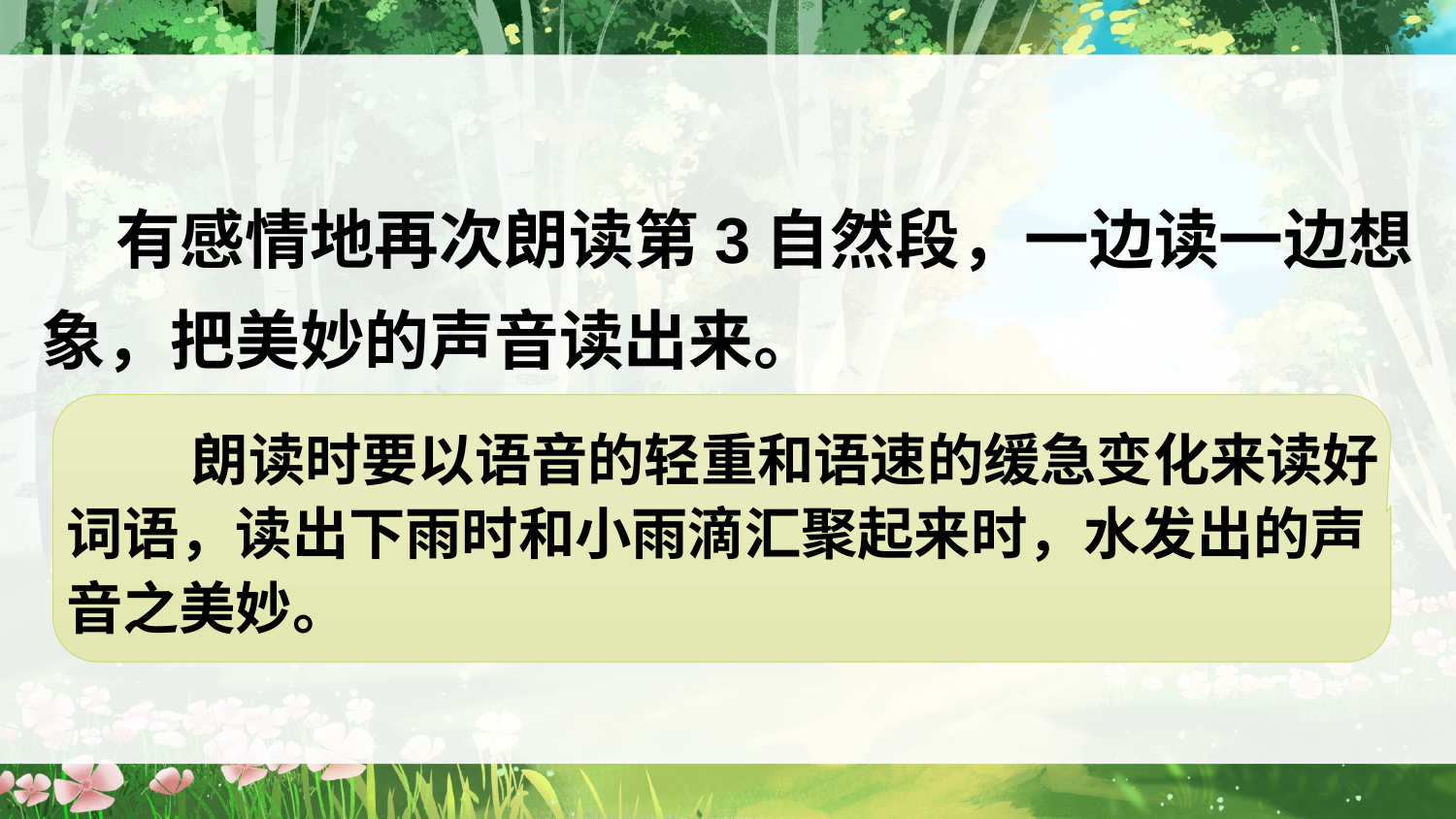

有感情地再次朗读第3自然段，一边读一边想象，把美妙的声音读出来。

朗读时要以语音的轻重和语速的缓急变化来读好词语，读出下雨时和小雨滴汇聚起来时，水发出的声音之美妙。